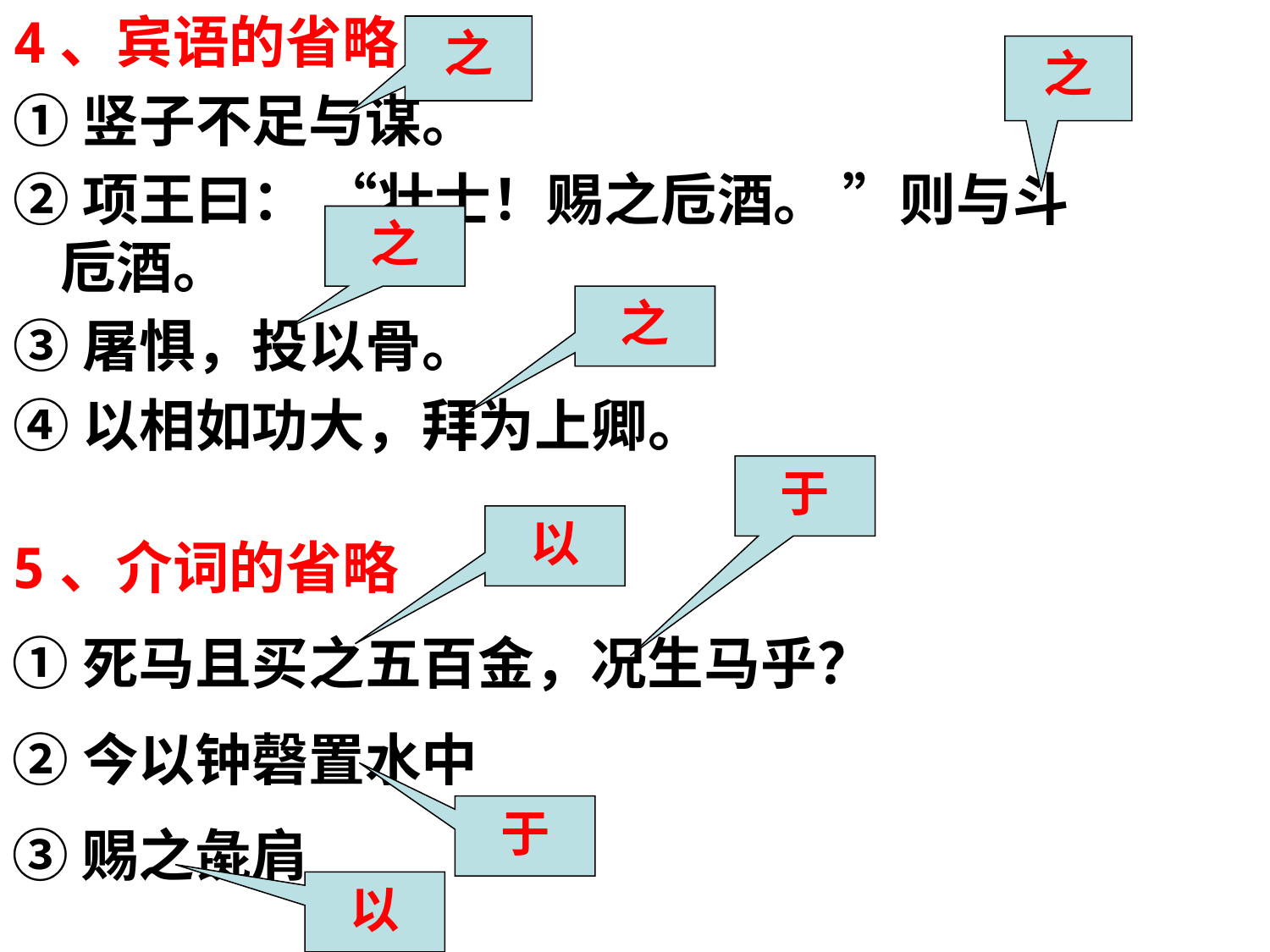

4、宾语的省略
①竖子不足与谋。
②项王曰： “壮士！赐之卮酒。 ”则与斗卮酒。
③屠惧，投以骨。
④以相如功大，拜为上卿。

之
之
之
之

于
以
5、介词的省略
①死马且买之五百金，况生马乎？
②今以钟磬置水中
③赐之彘肩
于
以